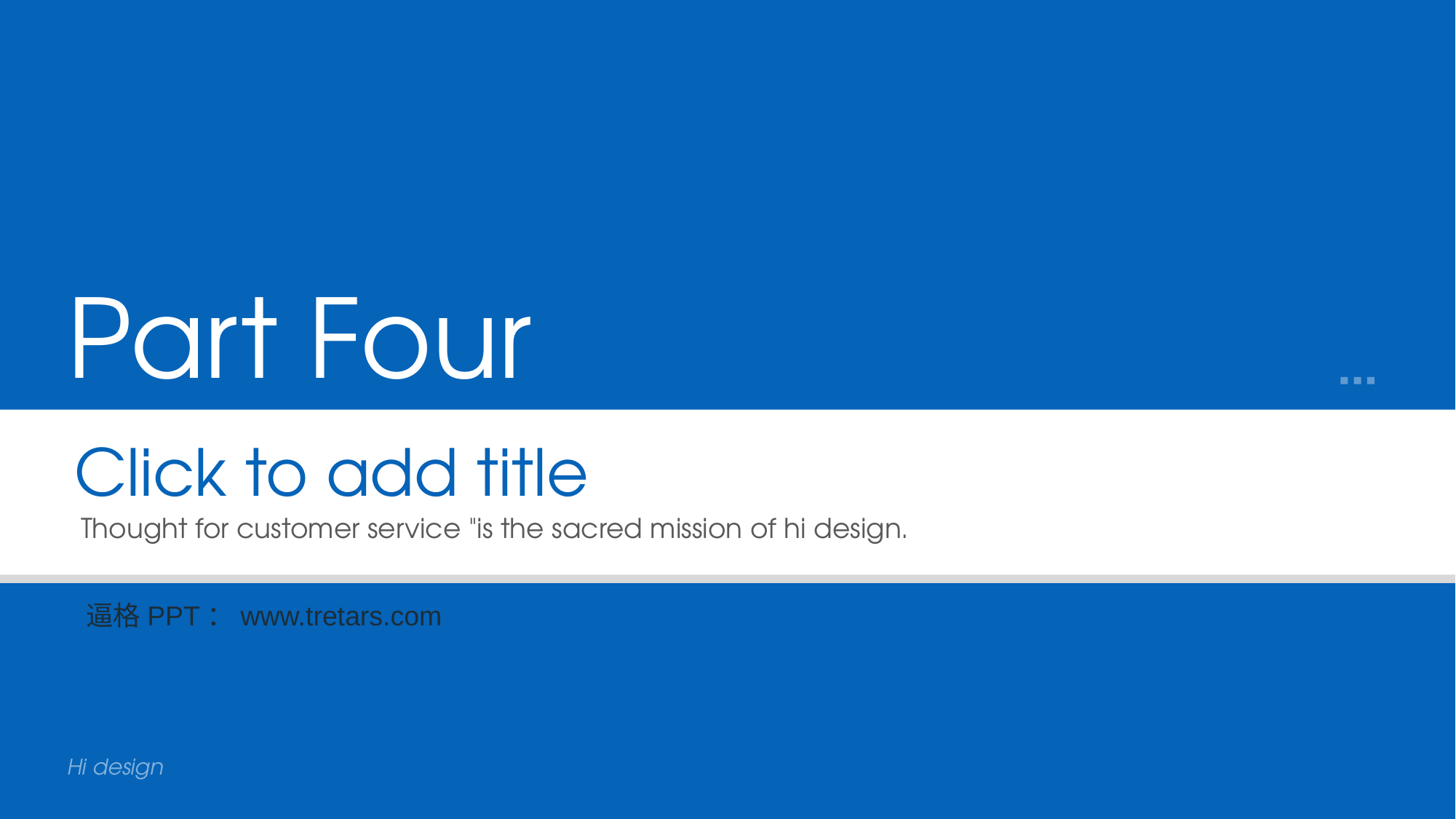

Part Four

Click to add title
Thought for customer service "is the sacred mission of hi design.

逼格PPT：www.tretars.com
Hi design